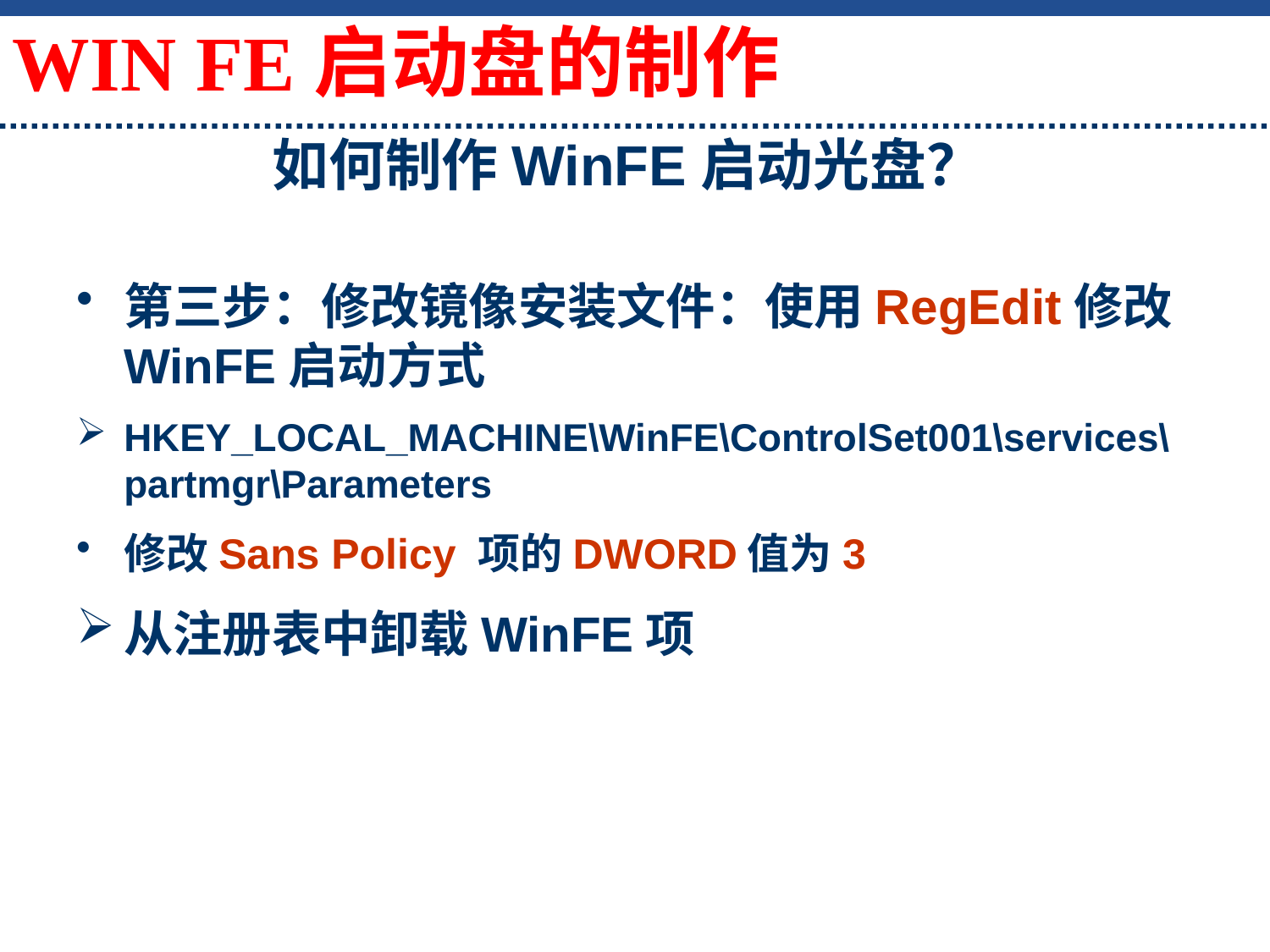

如何制作WinFE启动光盘？
WIN FE启动盘的制作
第三步：修改镜像安装文件：使用RegEdit修改WinFE启动方式
HKEY_LOCAL_MACHINE\WinFE\ControlSet001\services\partmgr\Parameters
修改Sans Policy 项的DWORD值为3
从注册表中卸载WinFE项